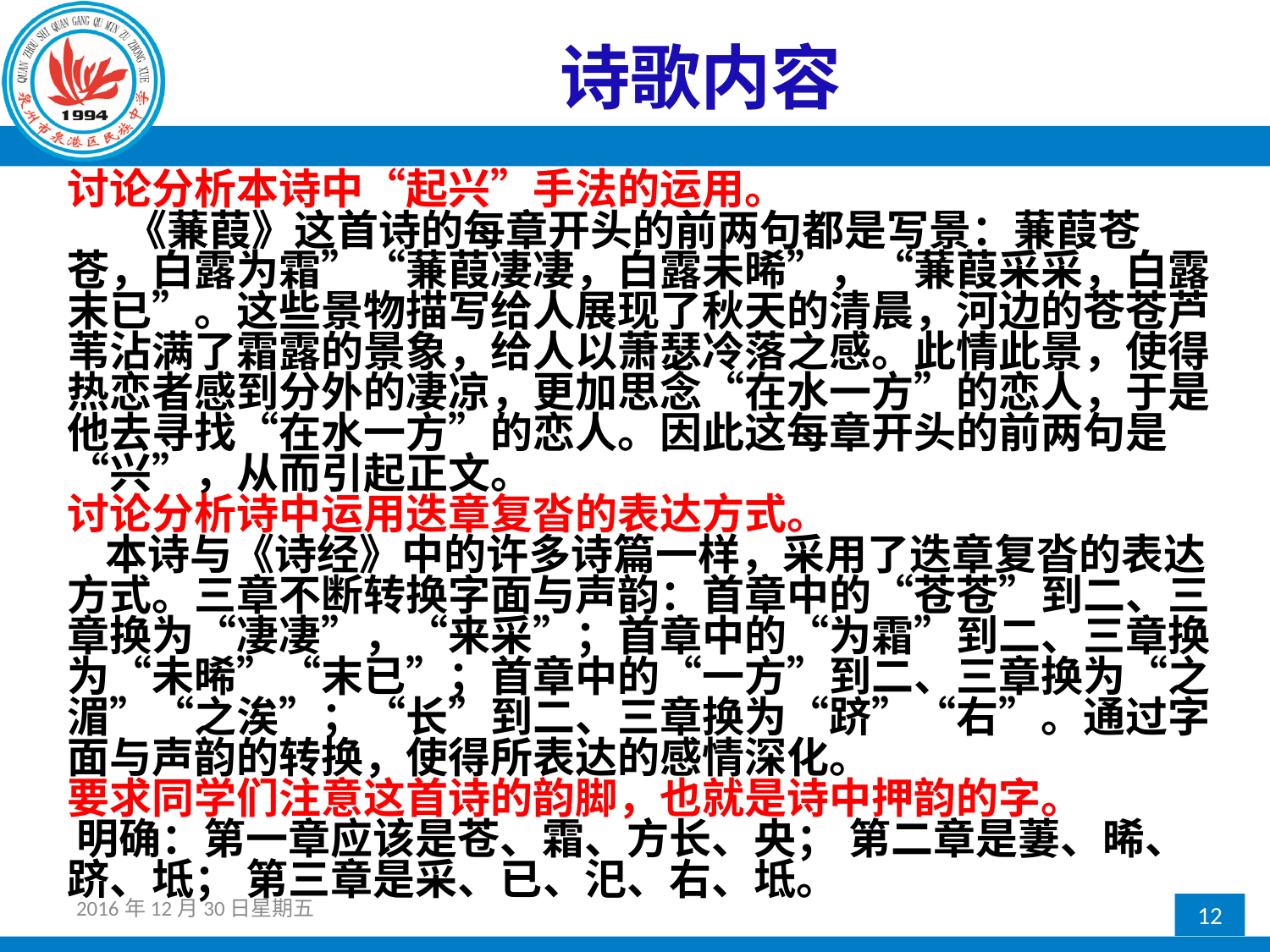

# 诗歌内容
讨论分析本诗中“起兴”手法的运用。
      《蒹葭》这首诗的每章开头的前两句都是写景：蒹葭苍苍，白露为霜”“蒹葭凄凄，白露未晞”，“蒹葭采采，白露末已”。这些景物描写给人展现了秋天的清晨，河边的苍苍芦苇沾满了霜露的景象，给人以萧瑟冷落之感。此情此景，使得热恋者感到分外的凄凉，更加思念“在水一方”的恋人，于是他去寻找“在水一方”的恋人。因此这每章开头的前两句是“兴”，从而引起正文。
讨论分析诗中运用迭章复沓的表达方式。
    本诗与《诗经》中的许多诗篇一样，采用了迭章复沓的表达方式。三章不断转换字面与声韵：首章中的“苍苍”到二、三章换为“凄凄”，“来采”；首章中的“为霜”到二、三章换为“未晞”“末已”；首章中的“一方”到二、三章换为“之湄”“之涘”；“长”到二、三章换为“跻”“右”。通过字面与声韵的转换，使得所表达的感情深化。
要求同学们注意这首诗的韵脚，也就是诗中押韵的字。
 明确：第一章应该是苍、霜、方长、央； 第二章是萋、晞、跻、坻； 第三章是采、已、汜、右、坻。
2016年12月30日星期五